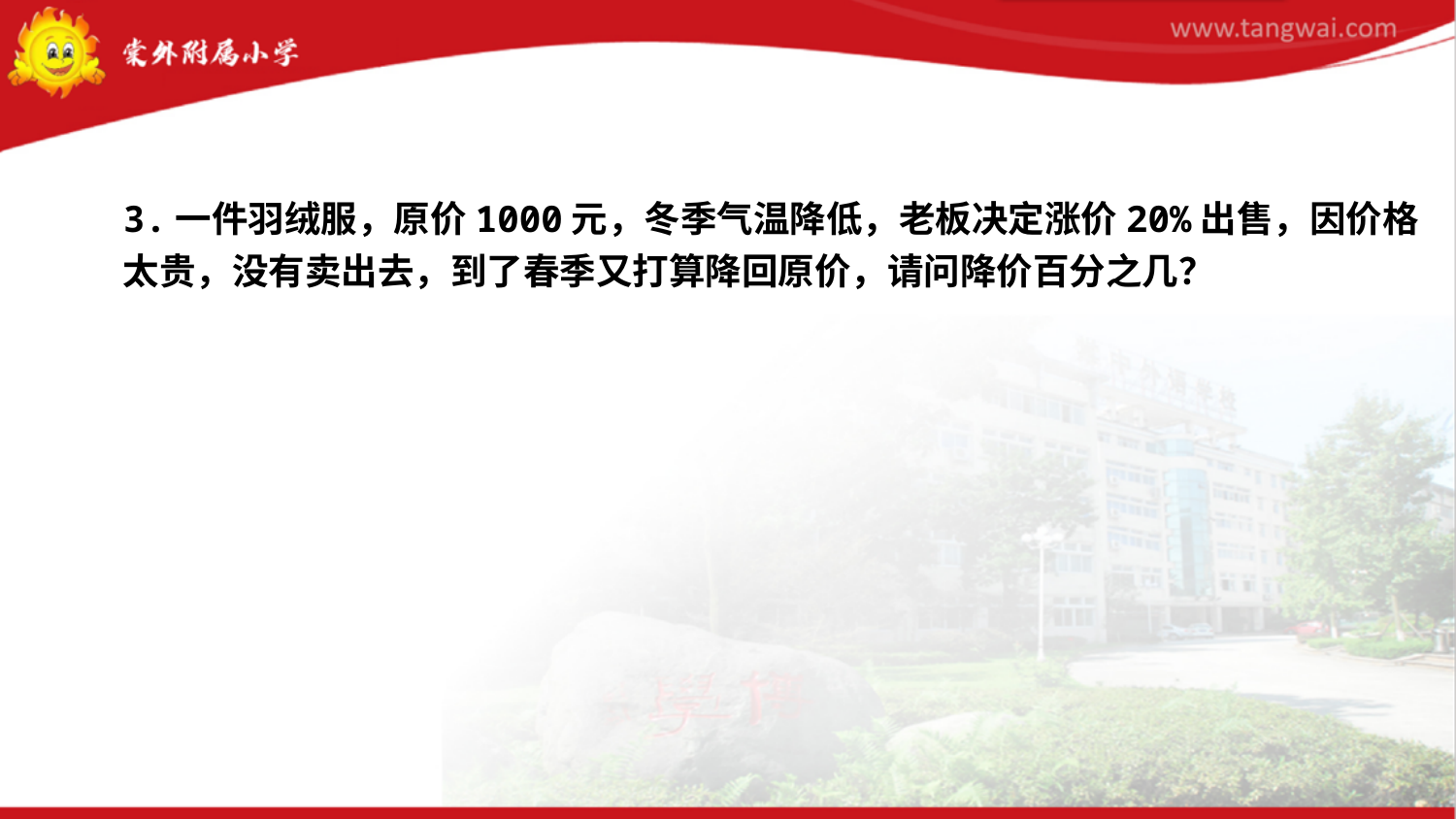

3.一件羽绒服，原价1000元，冬季气温降低，老板决定涨价20%出售，因价格太贵，没有卖出去，到了春季又打算降回原价，请问降价百分之几？